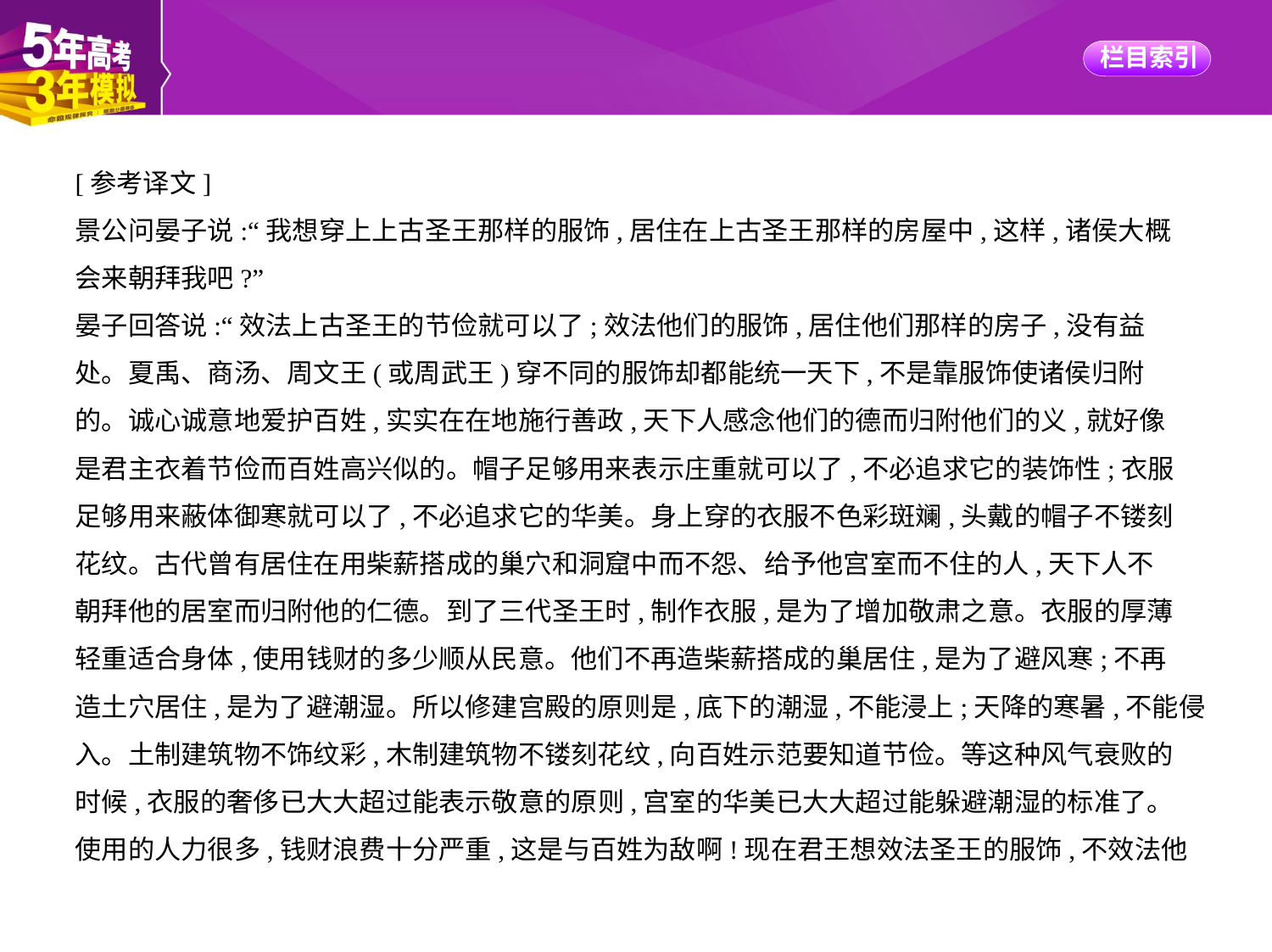

[参考译文]
景公问晏子说:“我想穿上上古圣王那样的服饰,居住在上古圣王那样的房屋中,这样,诸侯大概
会来朝拜我吧?”
晏子回答说:“效法上古圣王的节俭就可以了;效法他们的服饰,居住他们那样的房子,没有益
处。夏禹、商汤、周文王(或周武王)穿不同的服饰却都能统一天下,不是靠服饰使诸侯归附
的。诚心诚意地爱护百姓,实实在在地施行善政,天下人感念他们的德而归附他们的义,就好像
是君主衣着节俭而百姓高兴似的。帽子足够用来表示庄重就可以了,不必追求它的装饰性;衣服
足够用来蔽体御寒就可以了,不必追求它的华美。身上穿的衣服不色彩斑斓,头戴的帽子不镂刻
花纹。古代曾有居住在用柴薪搭成的巢穴和洞窟中而不怨、给予他宫室而不住的人,天下人不
朝拜他的居室而归附他的仁德。到了三代圣王时,制作衣服,是为了增加敬肃之意。衣服的厚薄
轻重适合身体,使用钱财的多少顺从民意。他们不再造柴薪搭成的巢居住,是为了避风寒;不再
造土穴居住,是为了避潮湿。所以修建宫殿的原则是,底下的潮湿,不能浸上;天降的寒暑,不能侵
入。土制建筑物不饰纹彩,木制建筑物不镂刻花纹,向百姓示范要知道节俭。等这种风气衰败的
时候,衣服的奢侈已大大超过能表示敬意的原则,宫室的华美已大大超过能躲避潮湿的标准了。
使用的人力很多,钱财浪费十分严重,这是与百姓为敌啊!现在君王想效法圣王的服饰,不效法他